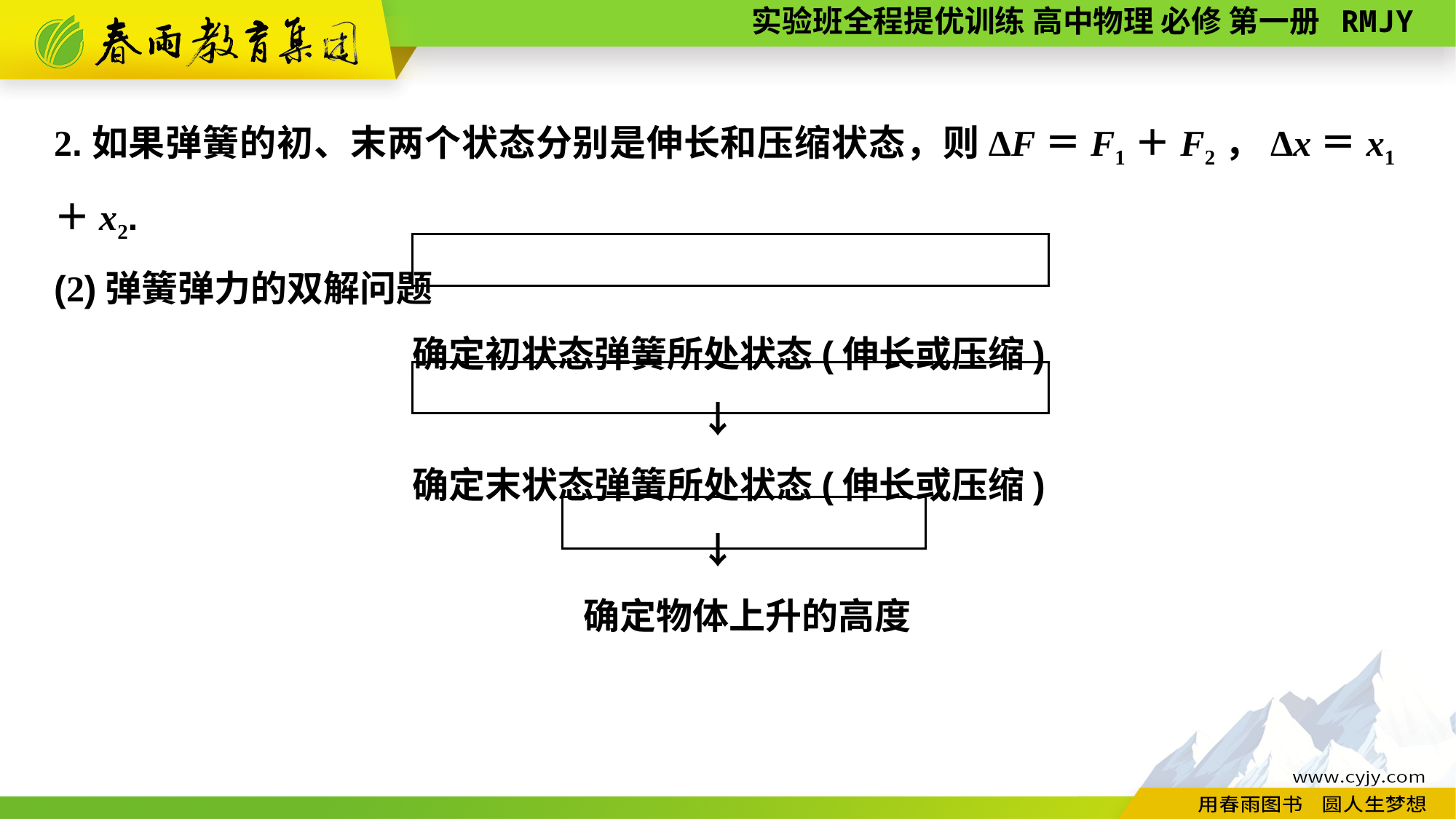

2.如果弹簧的初、末两个状态分别是伸长和压缩状态，则ΔF＝F1＋F2，Δx＝x1＋x2.
(2)弹簧弹力的双解问题
确定初状态弹簧所处状态(伸长或压缩)
　　　　　　　　　　　                              ↓
确定末状态弹簧所处状态(伸长或压缩)
　　　　　　　　　　　                              ↓
　确定物体上升的高度